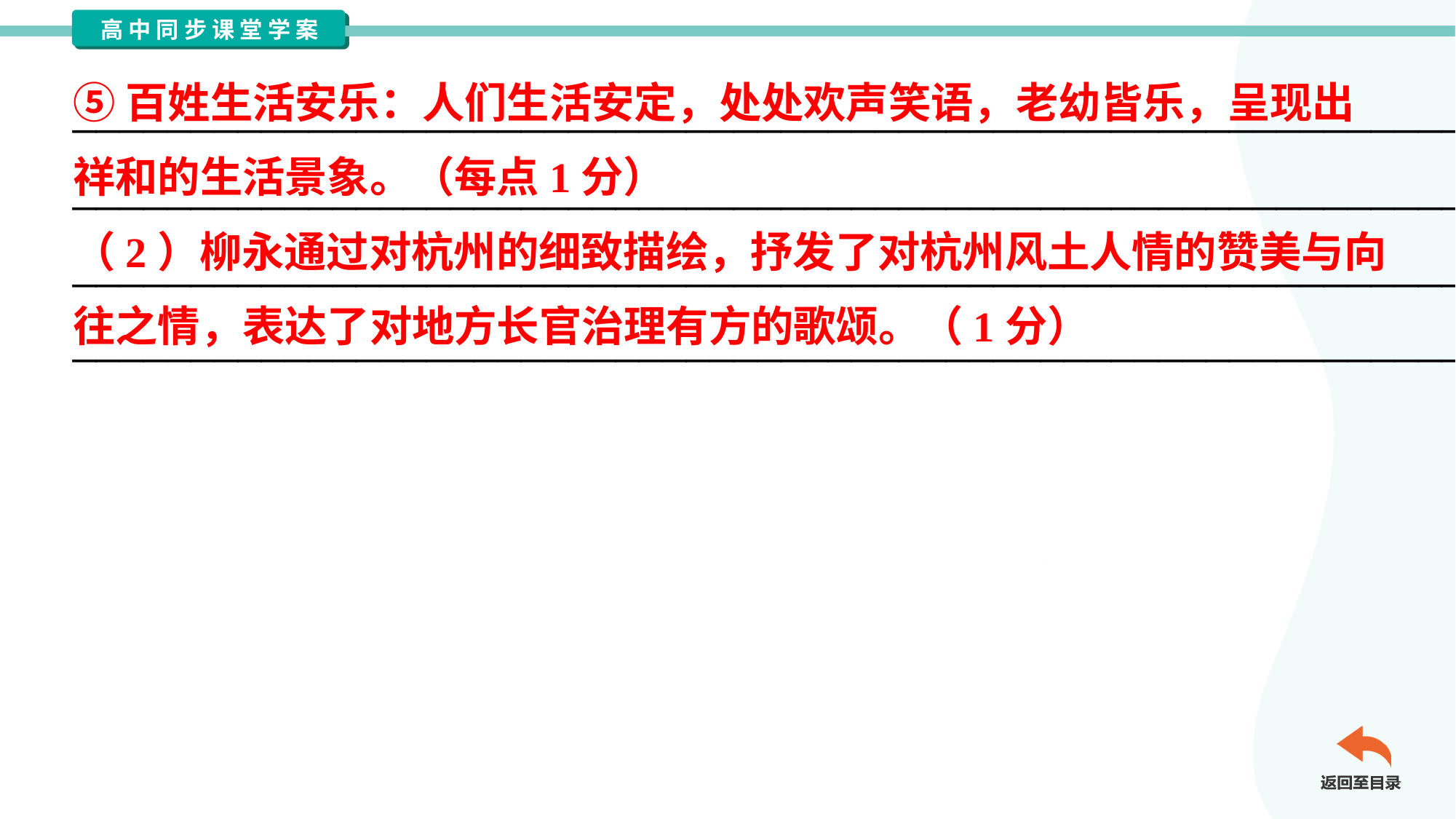

⑤百姓生活安乐：人们生活安定，处处欢声笑语，老幼皆乐，呈现出
祥和的生活景象。（每点1分）
（2）柳永通过对杭州的细致描绘，抒发了对杭州风土人情的赞美与向
往之情，表达了对地方长官治理有方的歌颂。（1分）
_____________________________________________________________
_____________________________________________________________
_____________________________________________________________
_____________________________________________________________